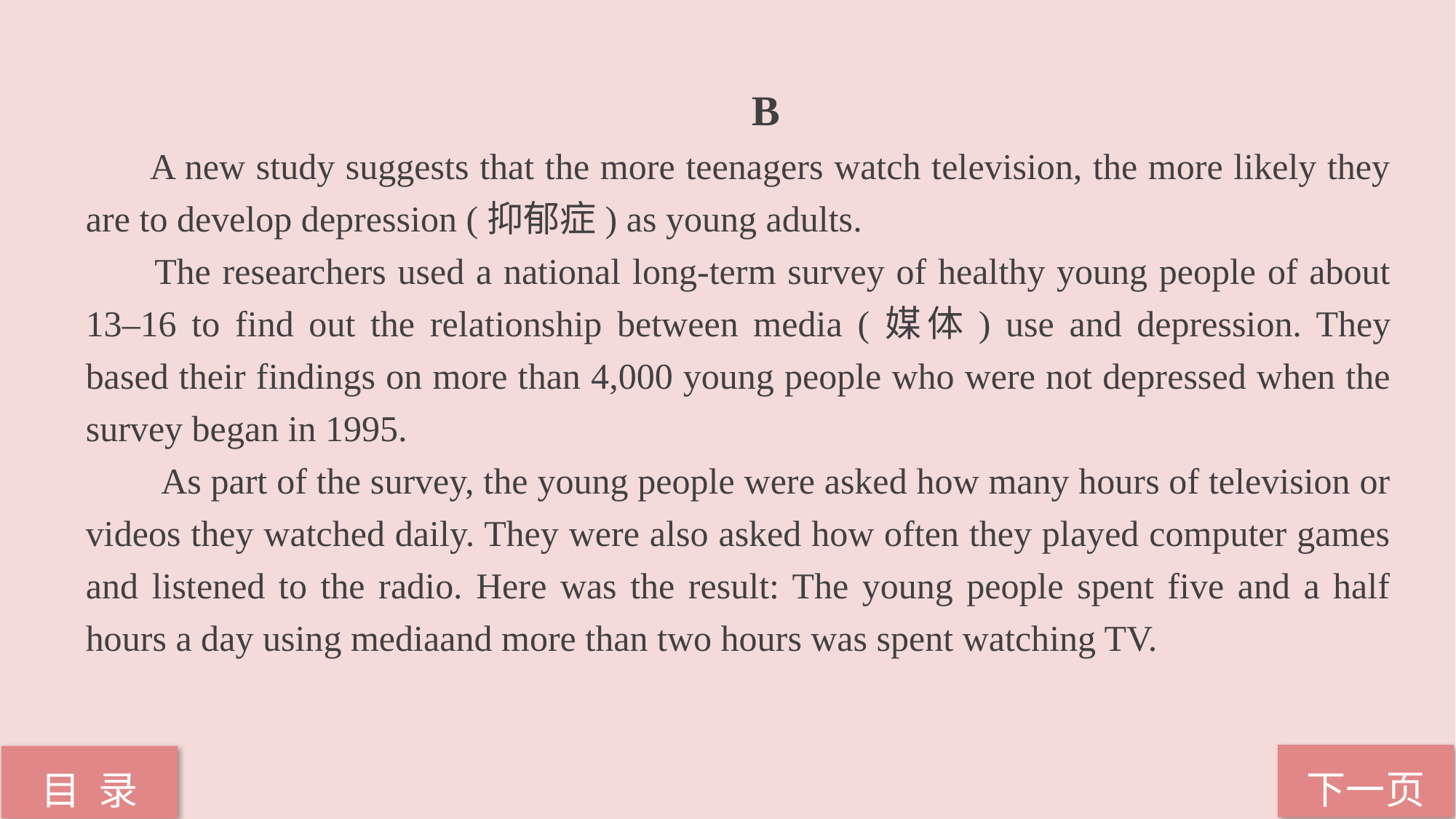

B
      A new study suggests that the more teenagers watch television, the more likely they are to develop depression (抑郁症) as young adults.
      The researchers used a national long-term survey of healthy young people of about 13–16 to find out the relationship between media (媒体) use and depression. They based their findings on more than 4,000 young people who were not depressed when the survey began in 1995.
        As part of the survey, the young people were asked how many hours of television or videos they watched daily. They were also asked how often they played computer games and listened to the radio. Here was the result: The young people spent five and a half hours a day using mediaand more than two hours was spent watching TV.